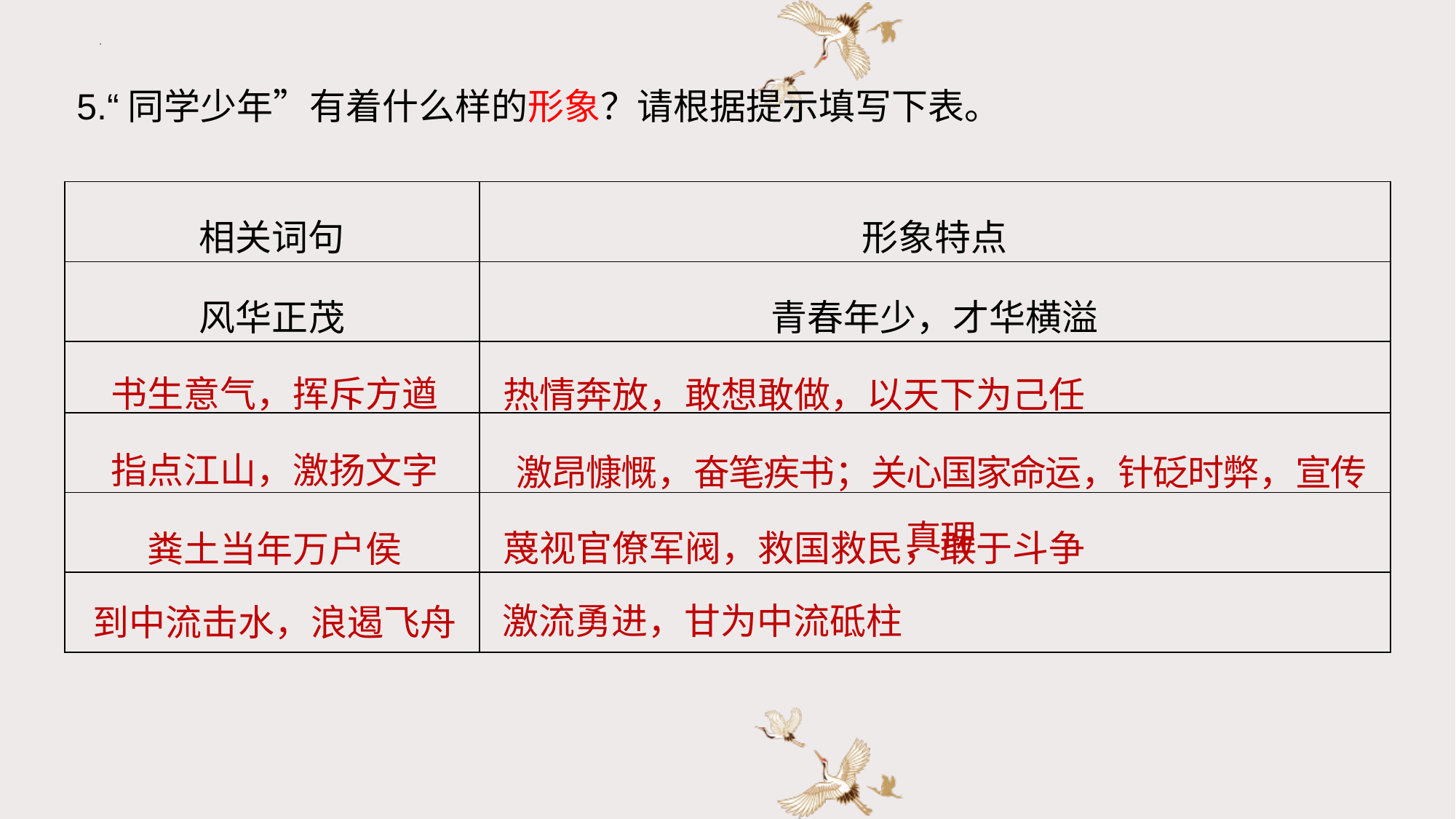

5.“同学少年”有着什么样的形象？请根据提示填写下表。
| 相关词句 | 形象特点 |
| --- | --- |
| 风华正茂 | 青春年少，才华横溢 |
|  |  |
|  |  |
|  |  |
|  |  |
书生意气，挥斥方遒
热情奔放，敢想敢做，以天下为己任
指点江山，激扬文字
激昂慷慨，奋笔疾书；关心国家命运，针砭时弊，宣传真理
蔑视官僚军阀，救国救民，敢于斗争
粪土当年万户侯
激流勇进，甘为中流砥柱
到中流击水，浪遏飞舟